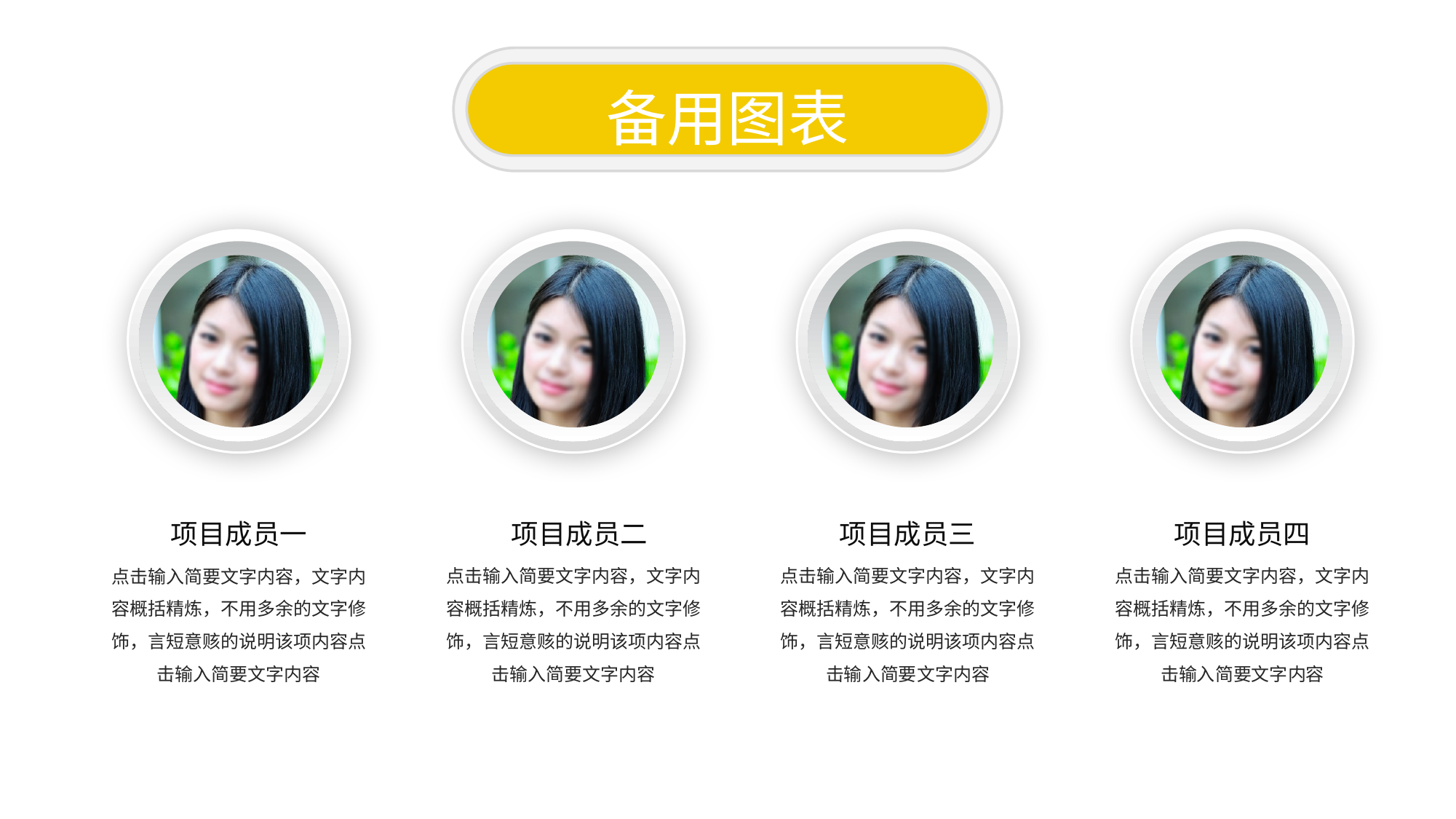

备用图表

项目成员一
点击输入简要文字内容，文字内容概括精炼，不用多余的文字修饰，言短意赅的说明该项内容点击输入简要文字内容
项目成员二
项目成员三
点击输入简要文字内容，文字内容概括精炼，不用多余的文字修饰，言短意赅的说明该项内容点击输入简要文字内容
项目成员四
点击输入简要文字内容，文字内容概括精炼，不用多余的文字修饰，言短意赅的说明该项内容点击输入简要文字内容
点击输入简要文字内容，文字内容概括精炼，不用多余的文字修饰，言短意赅的说明该项内容点击输入简要文字内容